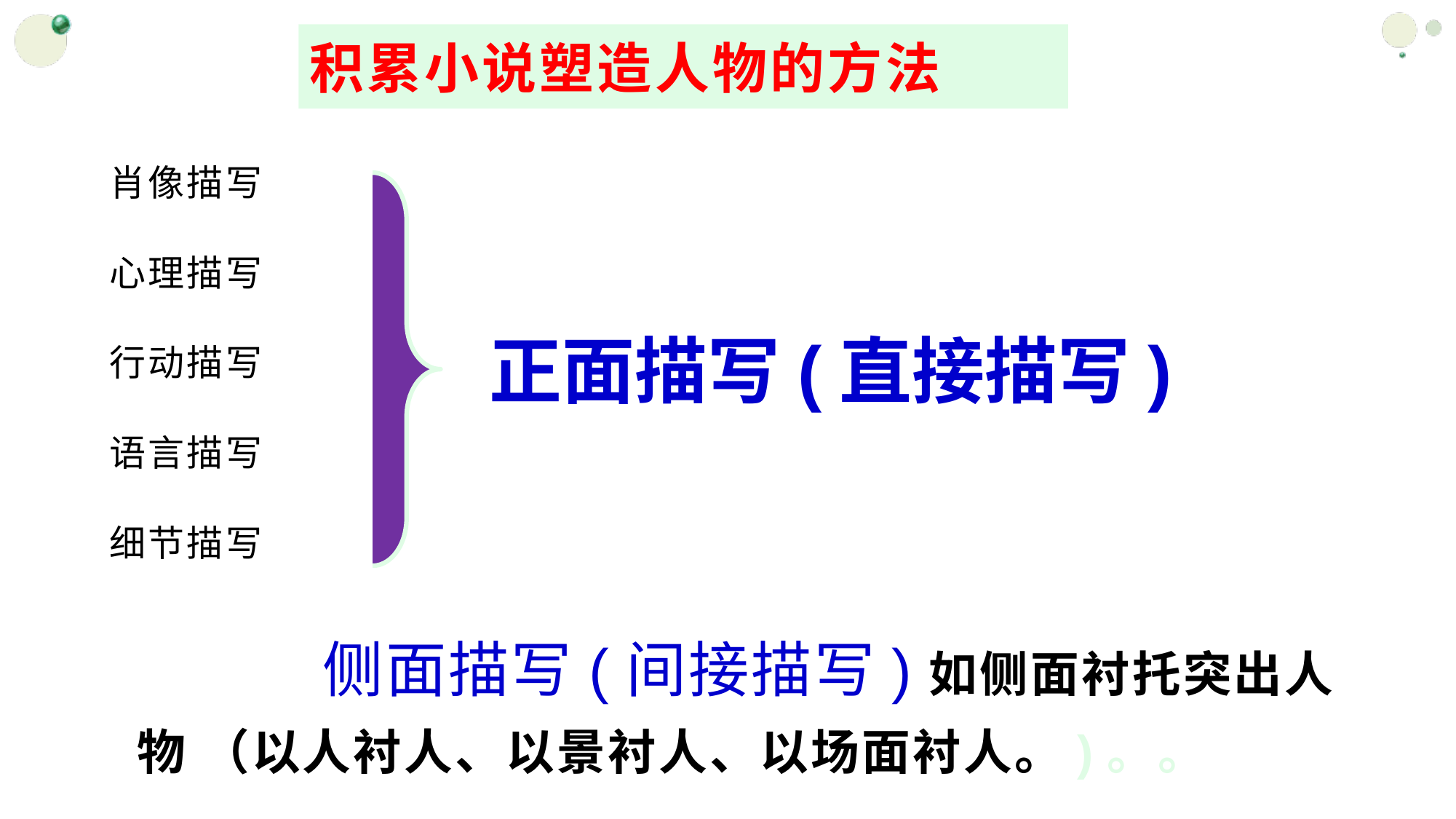

# 积累小说塑造人物的方法
肖像描写
心理描写
行动描写
语言描写
细节描写
                  侧面描写(间接描写)如侧面衬托突出人物 （以人衬人、以景衬人、以场面衬人。)。。

正面描写(直接描写)